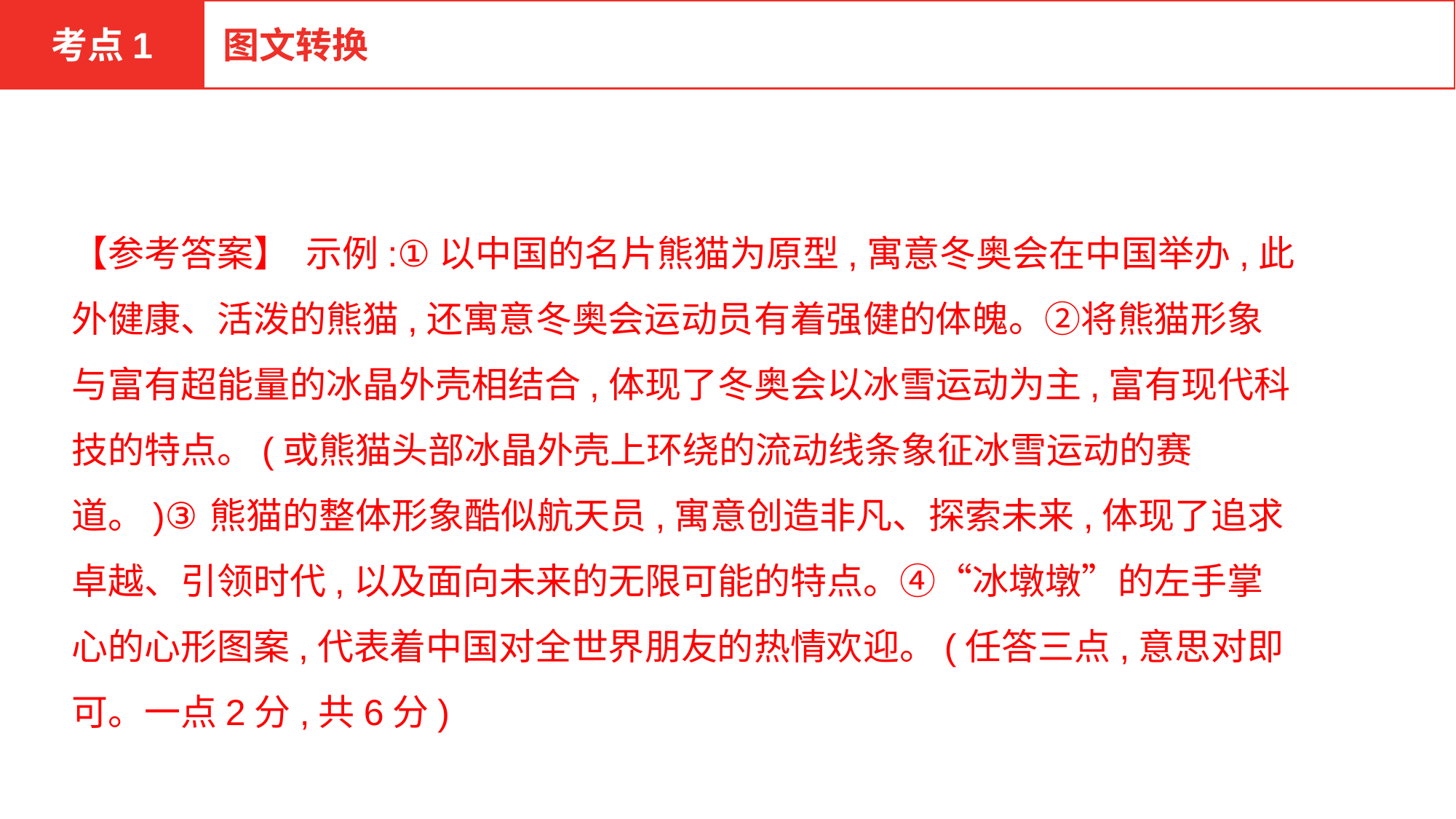

考点1
图文转换
【参考答案】  示例:①以中国的名片熊猫为原型,寓意冬奥会在中国举办,此外健康、活泼的熊猫,还寓意冬奥会运动员有着强健的体魄。②将熊猫形象与富有超能量的冰晶外壳相结合,体现了冬奥会以冰雪运动为主,富有现代科技的特点。(或熊猫头部冰晶外壳上环绕的流动线条象征冰雪运动的赛道。)③熊猫的整体形象酷似航天员,寓意创造非凡、探索未来,体现了追求卓越、引领时代,以及面向未来的无限可能的特点。④“冰墩墩”的左手掌心的心形图案,代表着中国对全世界朋友的热情欢迎。(任答三点,意思对即可。一点2分,共6分)